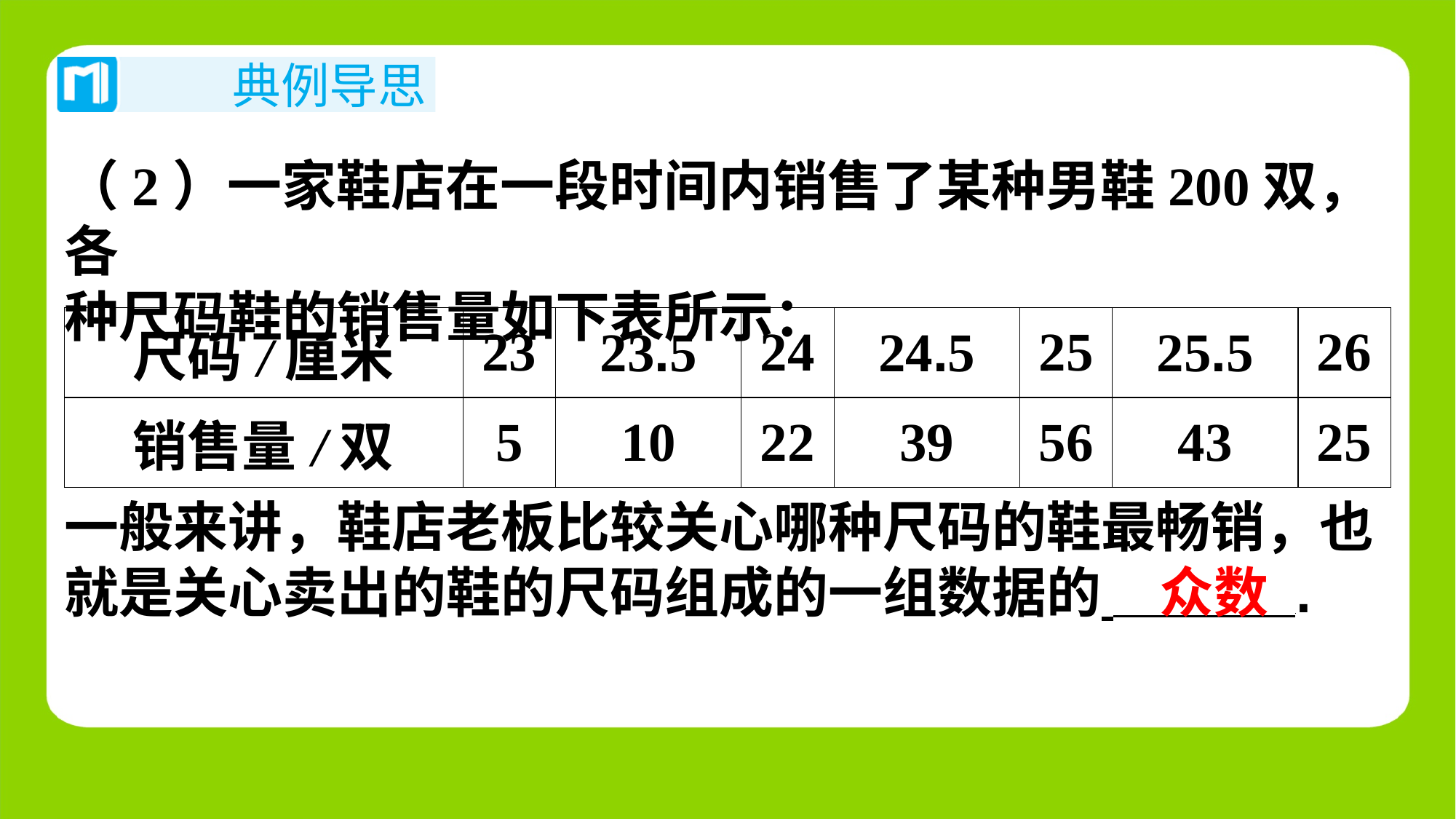

（2）一家鞋店在一段时间内销售了某种男鞋200双，各
种尺码鞋的销售量如下表所示：
| 尺码/厘米 | 23 | 23.5 | 24 | 24.5 | 25 | 25.5 | 26 |
| --- | --- | --- | --- | --- | --- | --- | --- |
| 销售量/双 | 5 | 10 | 22 | 39 | 56 | 43 | 25 |
一般来讲，鞋店老板比较关心哪种尺码的鞋最畅销，也
就是关心卖出的鞋的尺码组成的一组数据的                             ⁠.
众数